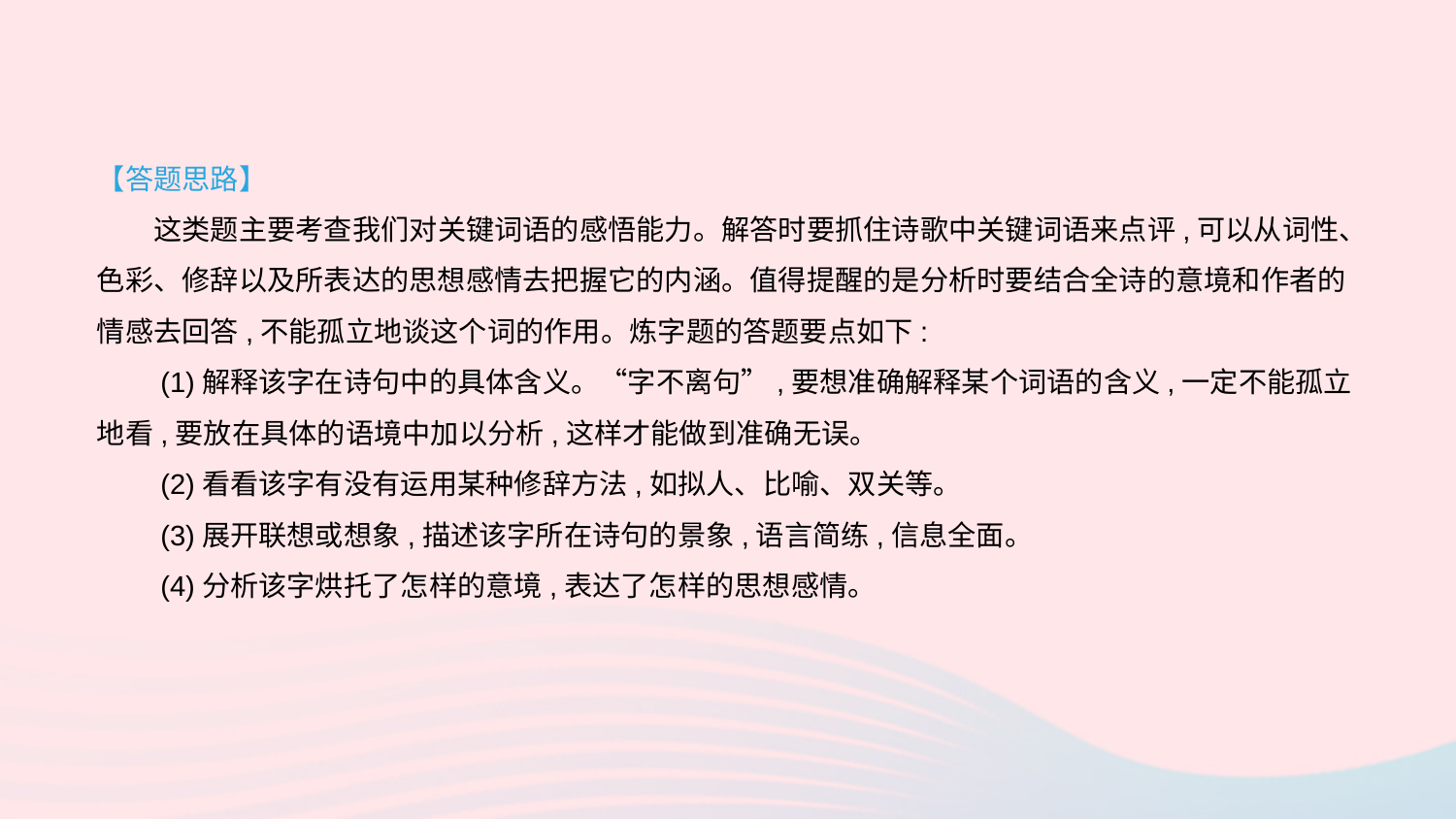

【答题思路】
　　这类题主要考查我们对关键词语的感悟能力。解答时要抓住诗歌中关键词语来点评,可以从词性、色彩、修辞以及所表达的思想感情去把握它的内涵。值得提醒的是分析时要结合全诗的意境和作者的情感去回答,不能孤立地谈这个词的作用。炼字题的答题要点如下:
　　(1)解释该字在诗句中的具体含义。“字不离句”,要想准确解释某个词语的含义,一定不能孤立地看,要放在具体的语境中加以分析,这样才能做到准确无误。
　　(2)看看该字有没有运用某种修辞方法,如拟人、比喻、双关等。
　　(3)展开联想或想象,描述该字所在诗句的景象,语言简练,信息全面。
　　(4)分析该字烘托了怎样的意境,表达了怎样的思想感情。